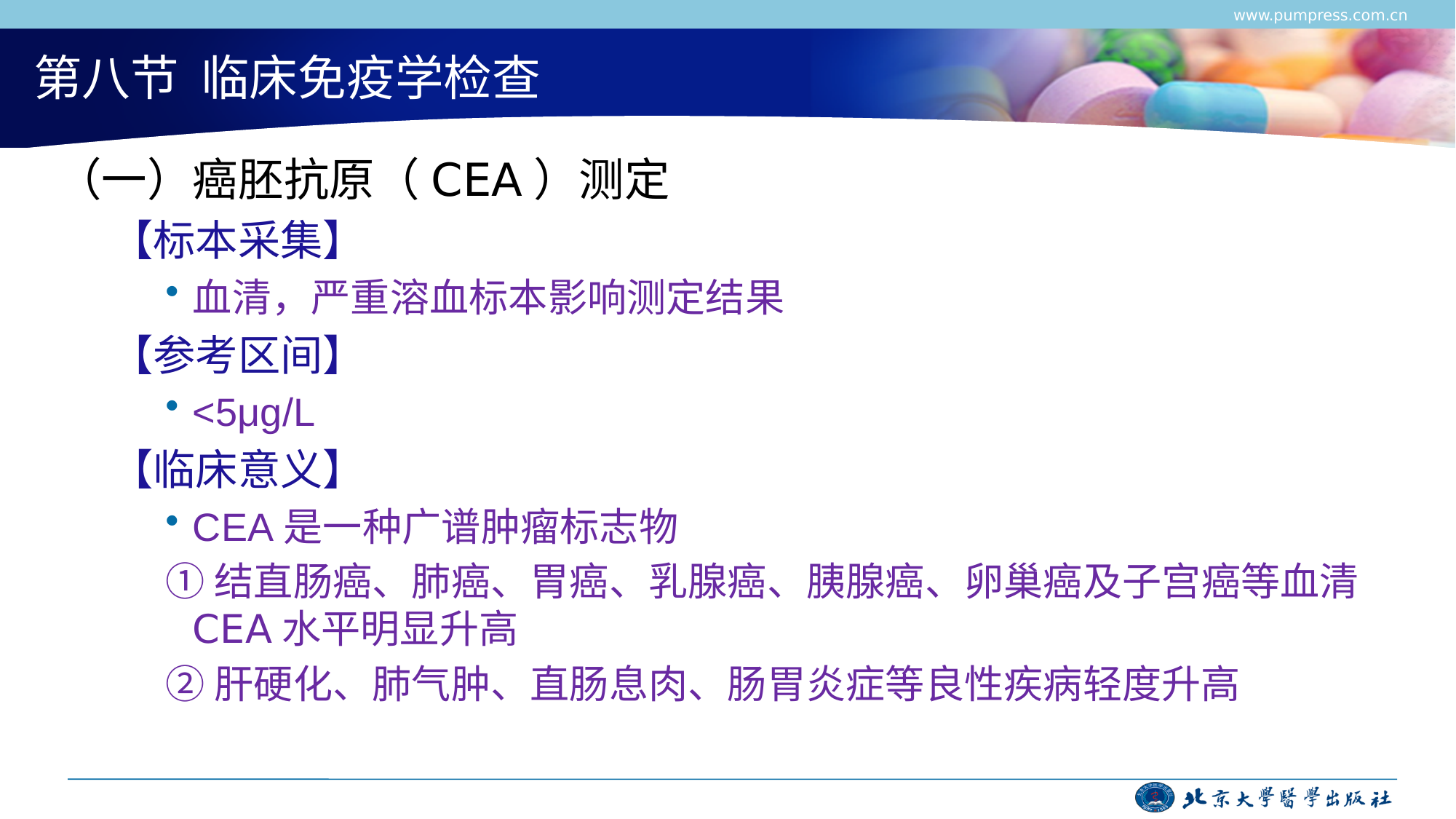

www.pumpress.com.cn
# 第八节  临床免疫学检查
（一）癌胚抗原（CEA）测定
【标本采集】
血清，严重溶血标本影响测定结果
【参考区间】
<5μg/L
【临床意义】
CEA是一种广谱肿瘤标志物
①结直肠癌、肺癌、胃癌、乳腺癌、胰腺癌、卵巢癌及子宫癌等血清CEA水平明显升高
②肝硬化、肺气肿、直肠息肉、肠胃炎症等良性疾病轻度升高